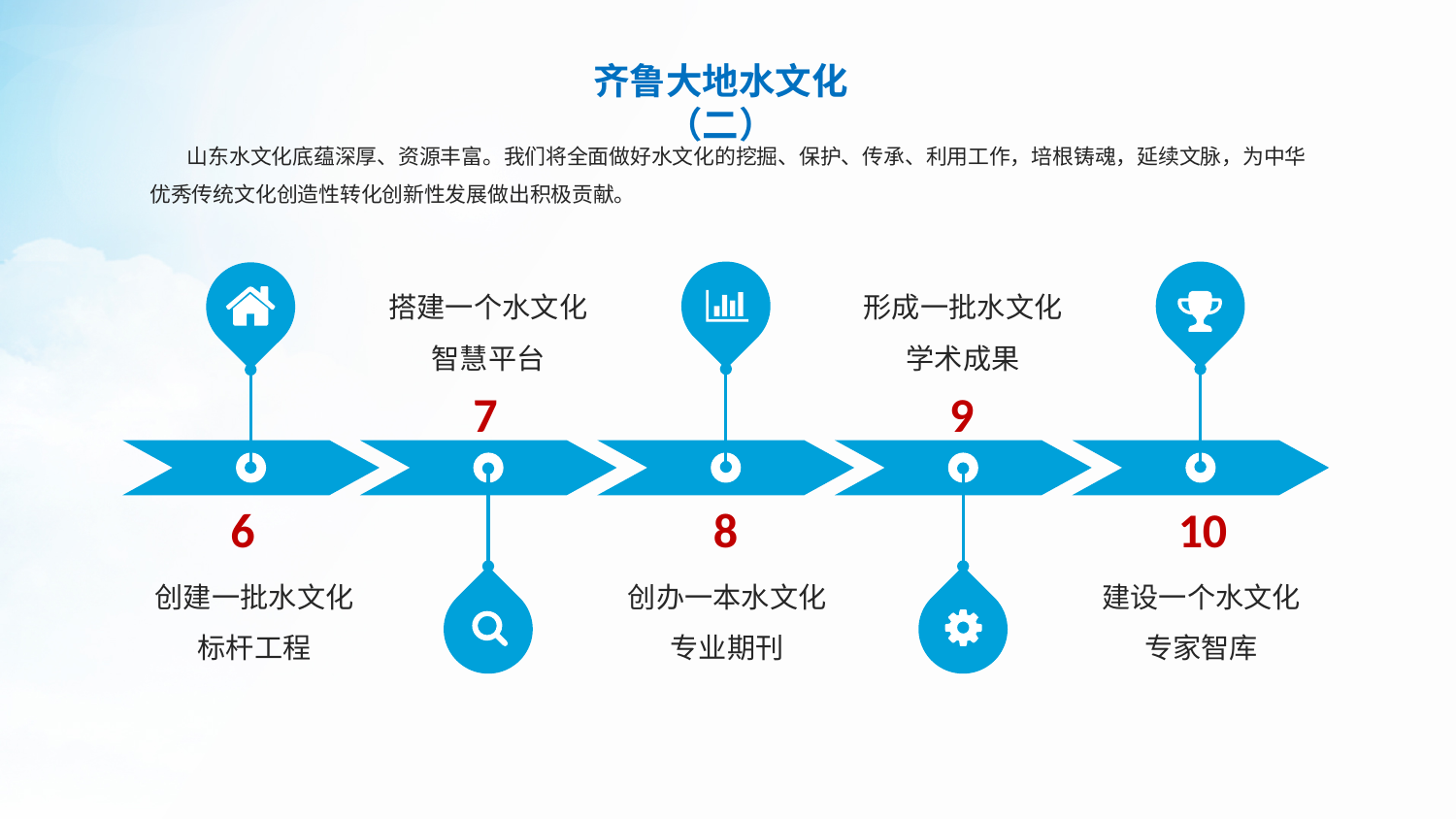

齐鲁大地水文化（二）
       山东水文化底蕴深厚、资源丰富。我们将全面做好水文化的挖掘、保护、传承、利用工作，培根铸魂，延续文脉，为中华优秀传统文化创造性转化创新性发展做出积极贡献。

搭建一个水文化智慧平台
形成一批水文化学术成果
7
9

6
8
10
创建一批水文化标杆工程
创办一本水文化专业期刊
建设一个水文化专家智库